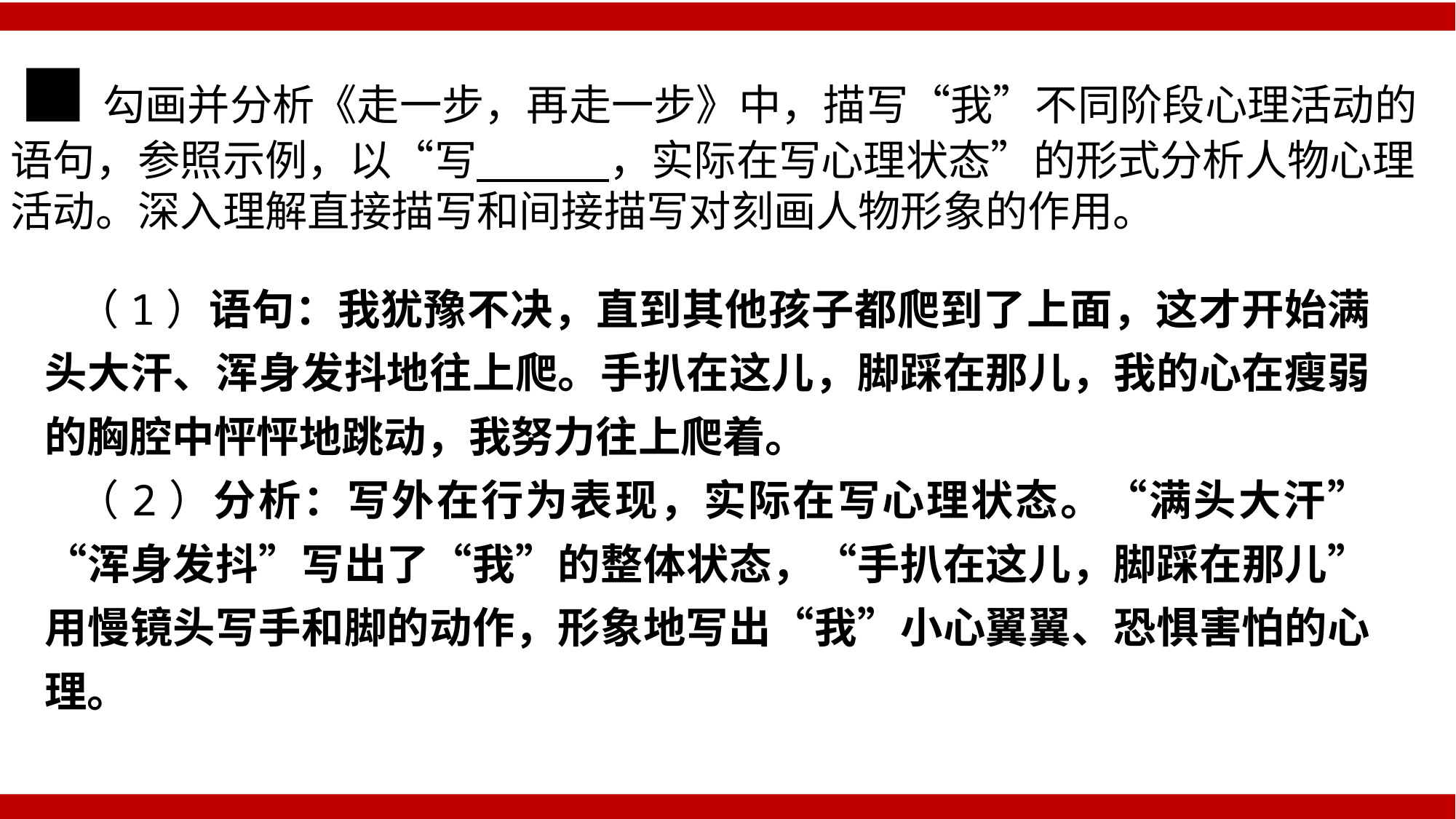

■勾画并分析《走一步，再走一步》中，描写“我”不同阶段心理活动的语句，参照示例，以“写              ，实际在写心理状态”的形式分析人物心理活动。深入理解直接描写和间接描写对刻画人物形象的作用。
（1）语句：我犹豫不决，直到其他孩子都爬到了上面，这才开始满头大汗、浑身发抖地往上爬。手扒在这儿，脚踩在那儿，我的心在瘦弱的胸腔中怦怦地跳动，我努力往上爬着。
（2）分析：写外在行为表现，实际在写心理状态。“满头大汗”“浑身发抖”写出了“我”的整体状态，“手扒在这儿，脚踩在那儿”用慢镜头写手和脚的动作，形象地写出“我”小心翼翼、恐惧害怕的心理。